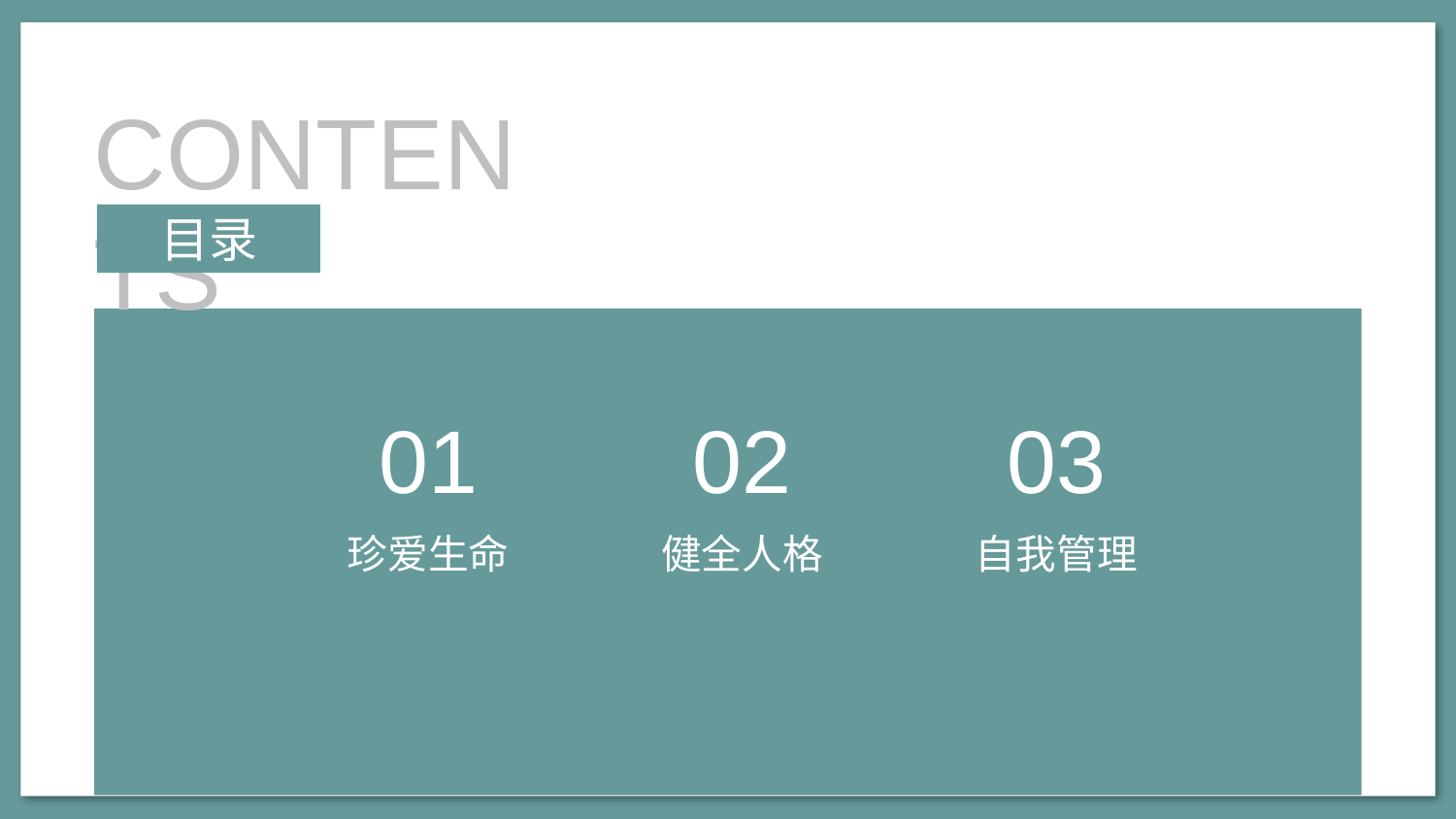

CONTENTS
目录

01
02
03
珍爱生命
健全人格
自我管理